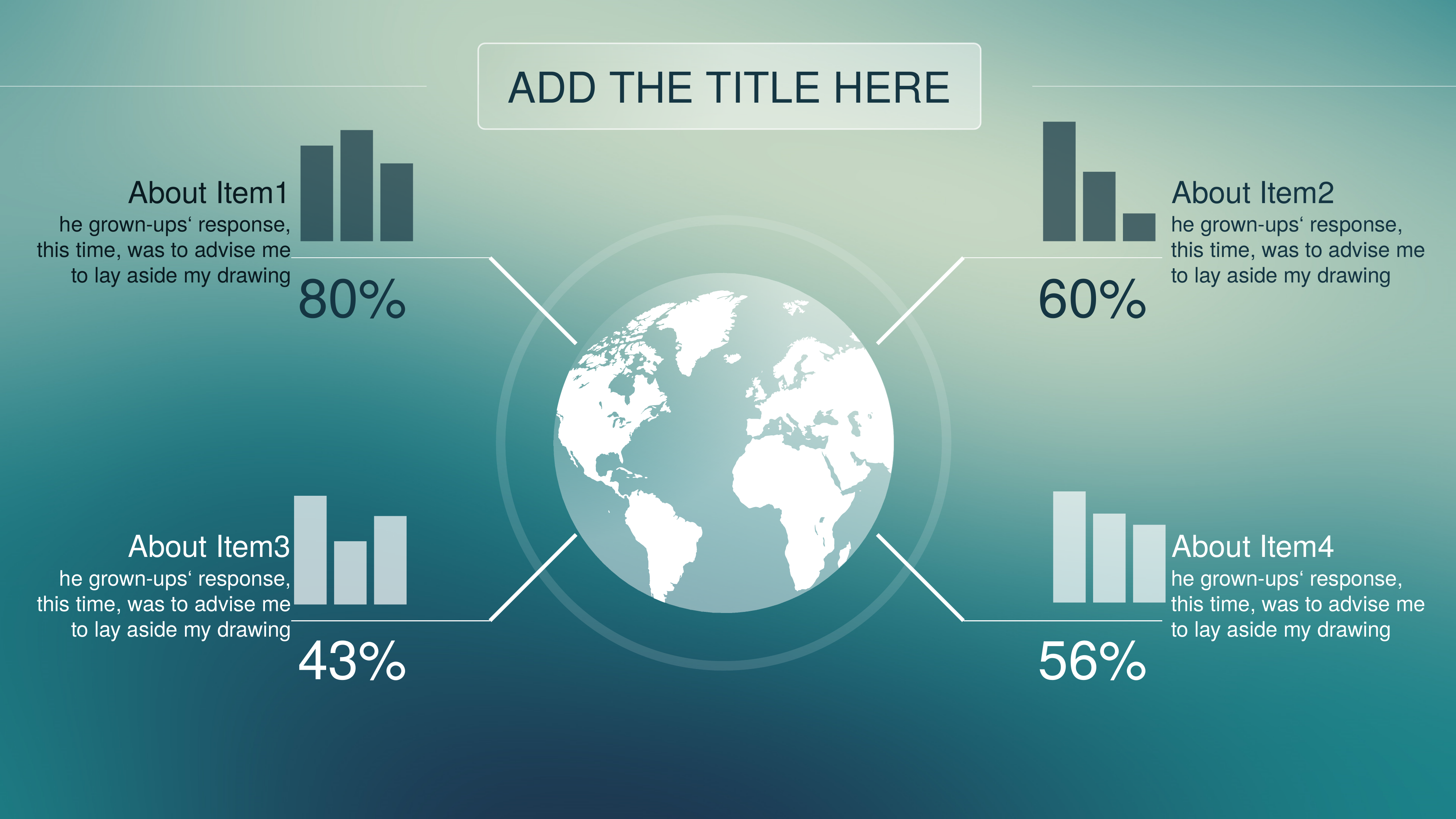

ADD THE TITLE HERE

### Chart

| Category | 系列 1 |
|---|---|
| 类别 1 | 4.3 |
| 类别 2 | 5.0 |
| 类别 3 | 3.5 |
About Item1
he grown-ups‘ response, this time, was to advise me to lay aside my drawing

80%

### Chart

| Category | 系列 1 |
|---|---|
| 类别 1 | 4.3 |
| 类别 2 | 2.5 |
| 类别 3 | 1.0 |
About Item2
he grown-ups‘ response, this time, was to advise me to lay aside my drawing
60%

### Chart

| Category | 系列 1 |
|---|---|
| 类别 1 | 5.0 |
| 类别 2 | 4.0 |
| 类别 3 | 3.5 |
About Item4
he grown-ups‘ response, this time, was to advise me to lay aside my drawing
56%

### Chart

| Category | 系列 1 |
|---|---|
| 类别 1 | 4.3 |
| 类别 2 | 2.5 |
| 类别 3 | 3.5 |
About Item3
he grown-ups‘ response, this time, was to advise me to lay aside my drawing
43%